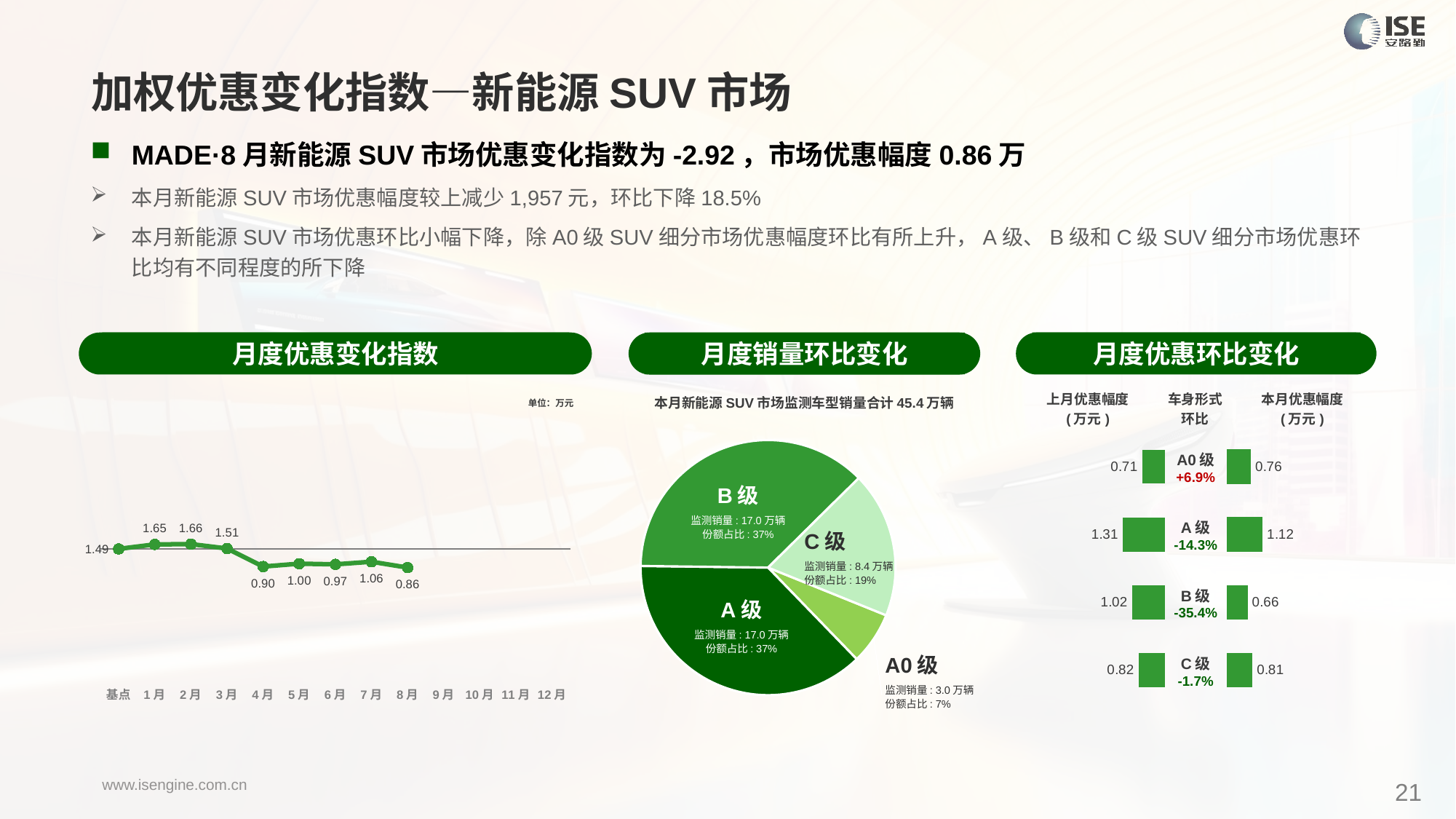

加权优惠变化指数—新能源SUV市场
MADE·8月新能源SUV市场优惠变化指数为-2.92，市场优惠幅度0.86万
本月新能源SUV市场优惠幅度较上减少1,957元，环比下降18.5%
本月新能源SUV市场优惠环比小幅下降，除A0级SUV细分市场优惠幅度环比有所上升，A级、B级和C级SUV细分市场优惠环比均有不同程度的所下降
月度优惠变化指数

月度优惠环比变化

月度销量环比变化

### Chart

| Category | Y2024 |
|---|---|
| 基点 | 0.0 |
| 1月 | 0.7033497616085129 |
| 2月 | 0.75 |
| 3月 | 0.07 |
| 4月 | -2.76 |
| 5月 | -2.31 |
| 6月 | -2.42 |
| 7月 | -2.01 |
| 8月 | -2.92 |
| 9月 | None |
| 10月 | None |
| 11月 | None |
| 12月 | None |
本月新能源SUV市场监测车型销量合计45.4万辆
| 上月优惠幅度 (万元) | 车身形式 环比 | 本月优惠幅度 (万元) |
| --- | --- | --- |
单位：万元

### Chart

| Category | 细分市场 |
|---|---|
| A0级 | 30144.0 |
| A级 | 169982.0 |
| B级 | 169794.0 |
| C级 | 83987.0 |
| A0级 +6.9% |
| --- |
| A级 -14.3% |
| B级 -35.4% |
| C级 -1.7% |

### Chart

| Category | 成交均价 |
|---|---|
| A0 | 0.71 |
| A | 1.31 |
| B | 1.02 |
| C | 0.82 |

### Chart

| Category | 金额 |
|---|---|
| A0 | 0.7555132032908705 |
| A | 1.1203291524985004 |
| B | 0.6555787012497495 |
| C | 0.8050345886863444 |
B级
监测销量: 17.0万辆
份额占比: 37%
C级
监测销量: 8.4万辆
份额占比: 19%
A级
监测销量: 17.0万辆
份额占比: 37%
A0级
监测销量: 3.0万辆
份额占比: 7%
21